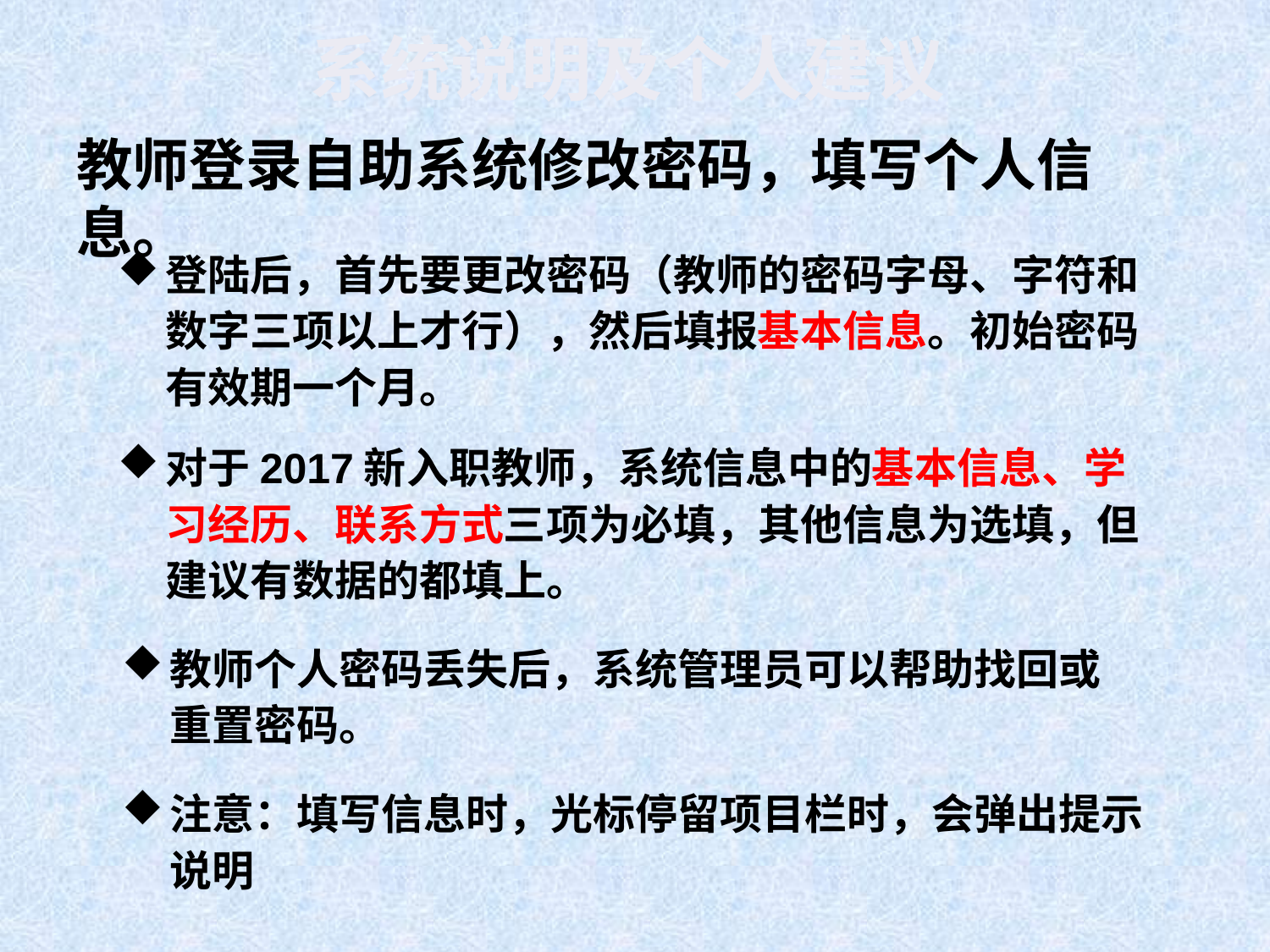

系统说明及个人建议
# 教师登录自助系统修改密码，填写个人信息。
登陆后，首先要更改密码（教师的密码字母、字符和数字三项以上才行），然后填报基本信息。初始密码有效期一个月。
对于2017新入职教师，系统信息中的基本信息、学习经历、联系方式三项为必填，其他信息为选填，但建议有数据的都填上。
教师个人密码丢失后，系统管理员可以帮助找回或重置密码。
注意：填写信息时，光标停留项目栏时，会弹出提示说明